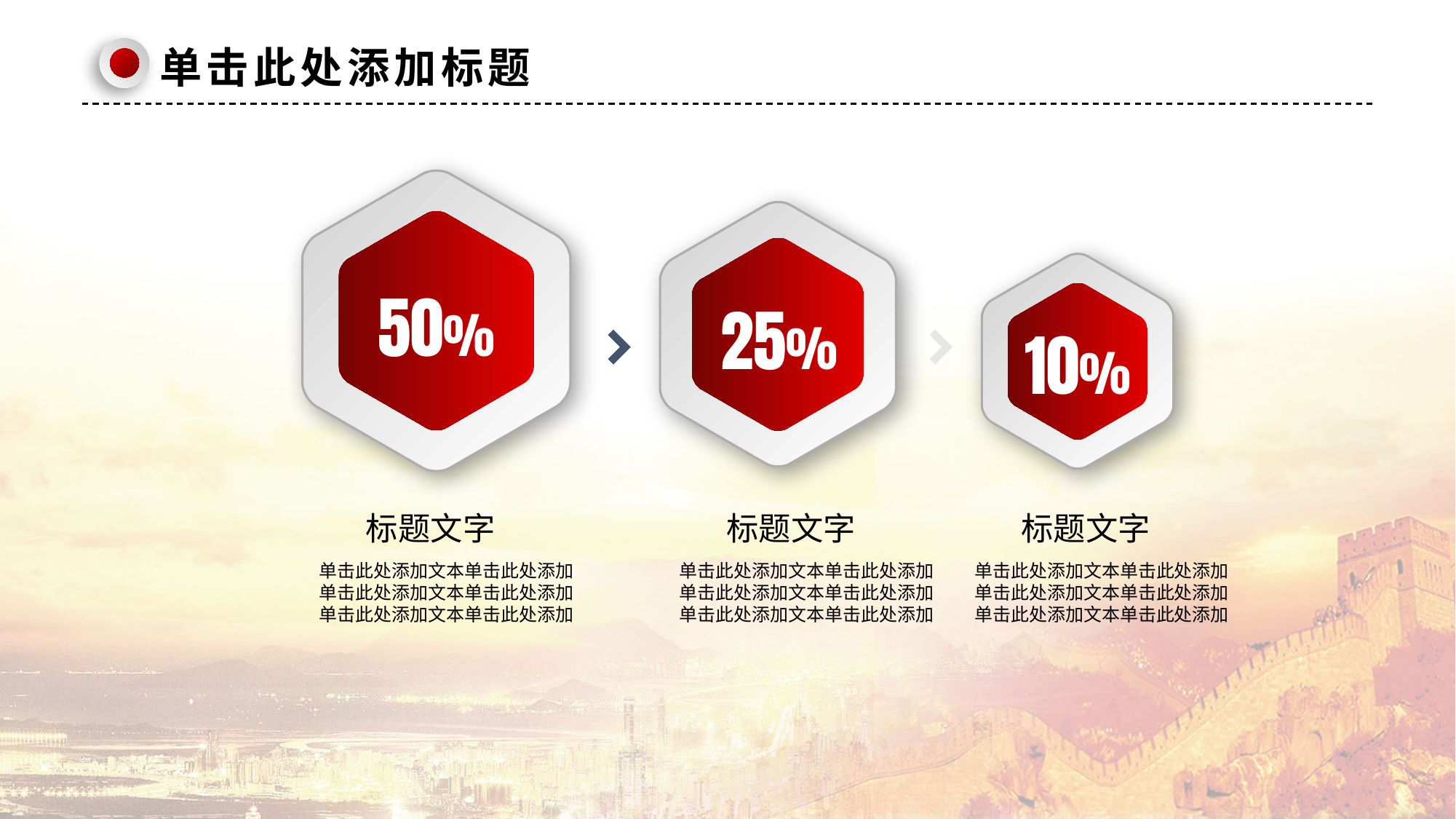

单击此处添加标题

50%

25%

10%

标题文字
单击此处添加文本单击此处添加
单击此处添加文本单击此处添加
单击此处添加文本单击此处添加
标题文字
单击此处添加文本单击此处添加
单击此处添加文本单击此处添加
单击此处添加文本单击此处添加
标题文字
单击此处添加文本单击此处添加
单击此处添加文本单击此处添加
单击此处添加文本单击此处添加